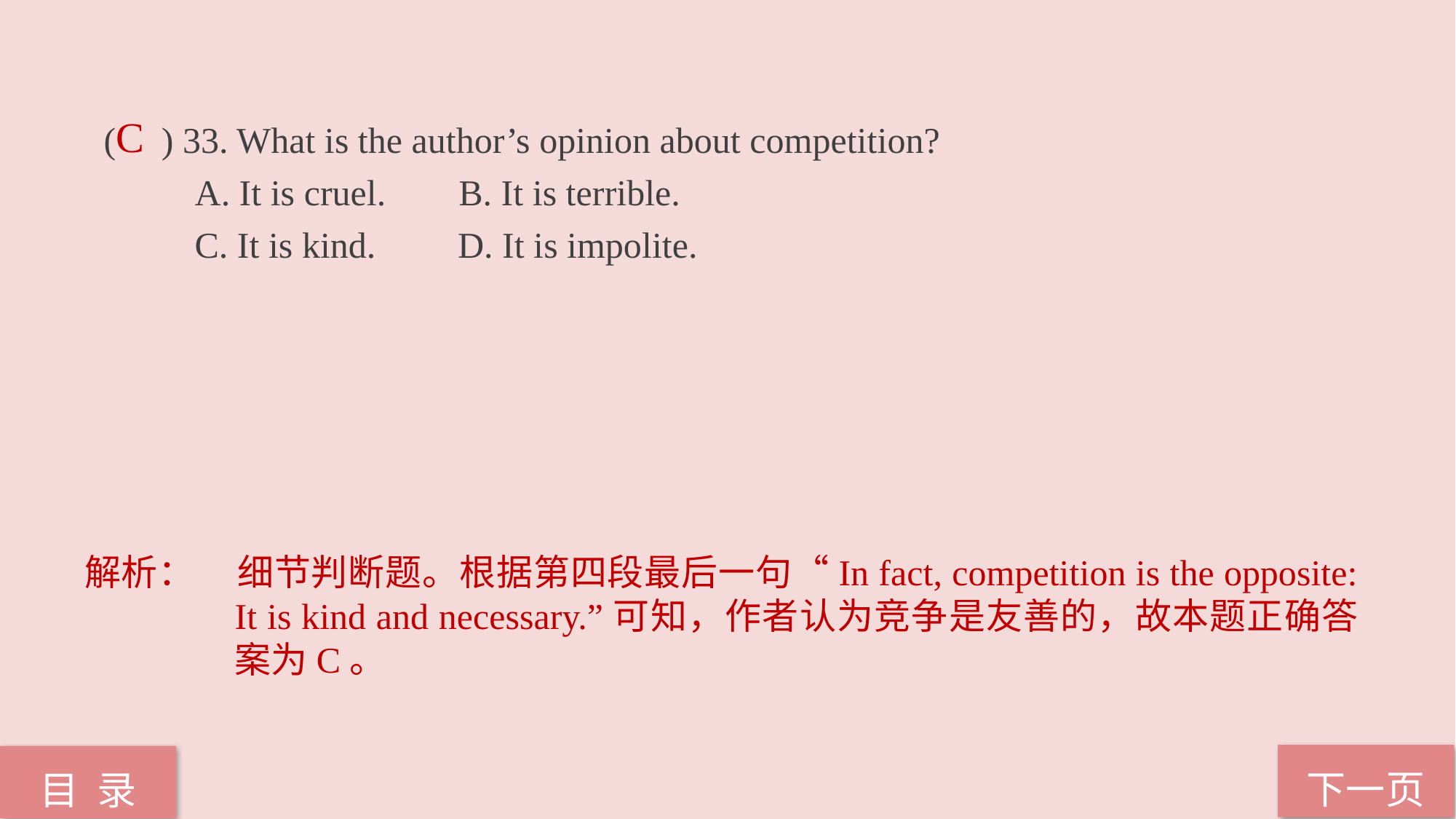

(     ) 33. What is the author’s opinion about competition?
          A. It is cruel.        B. It is terrible.
          C. It is kind.         D. It is impolite.

C
解析：	细节判断题。根据第四段最后一句“In fact, competition is the opposite: It is kind and necessary.”可知，作者认为竞争是友善的，故本题正确答案为C。